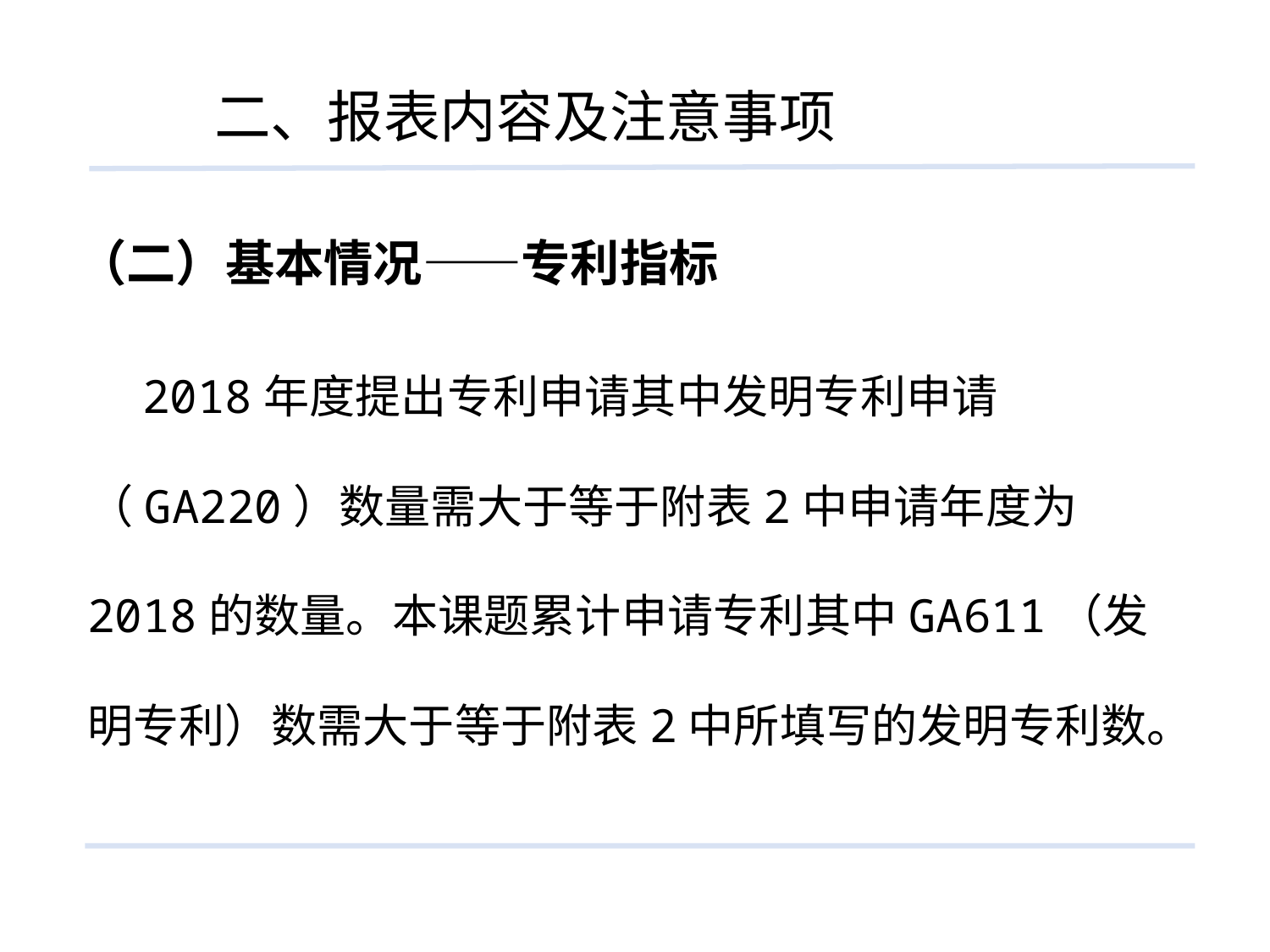

二、报表内容及注意事项

（二）基本情况——专利指标
  2018年度提出专利申请其中发明专利申请（GA220）数量需大于等于附表2中申请年度为2018的数量。本课题累计申请专利其中GA611（发明专利）数需大于等于附表2中所填写的发明专利数。